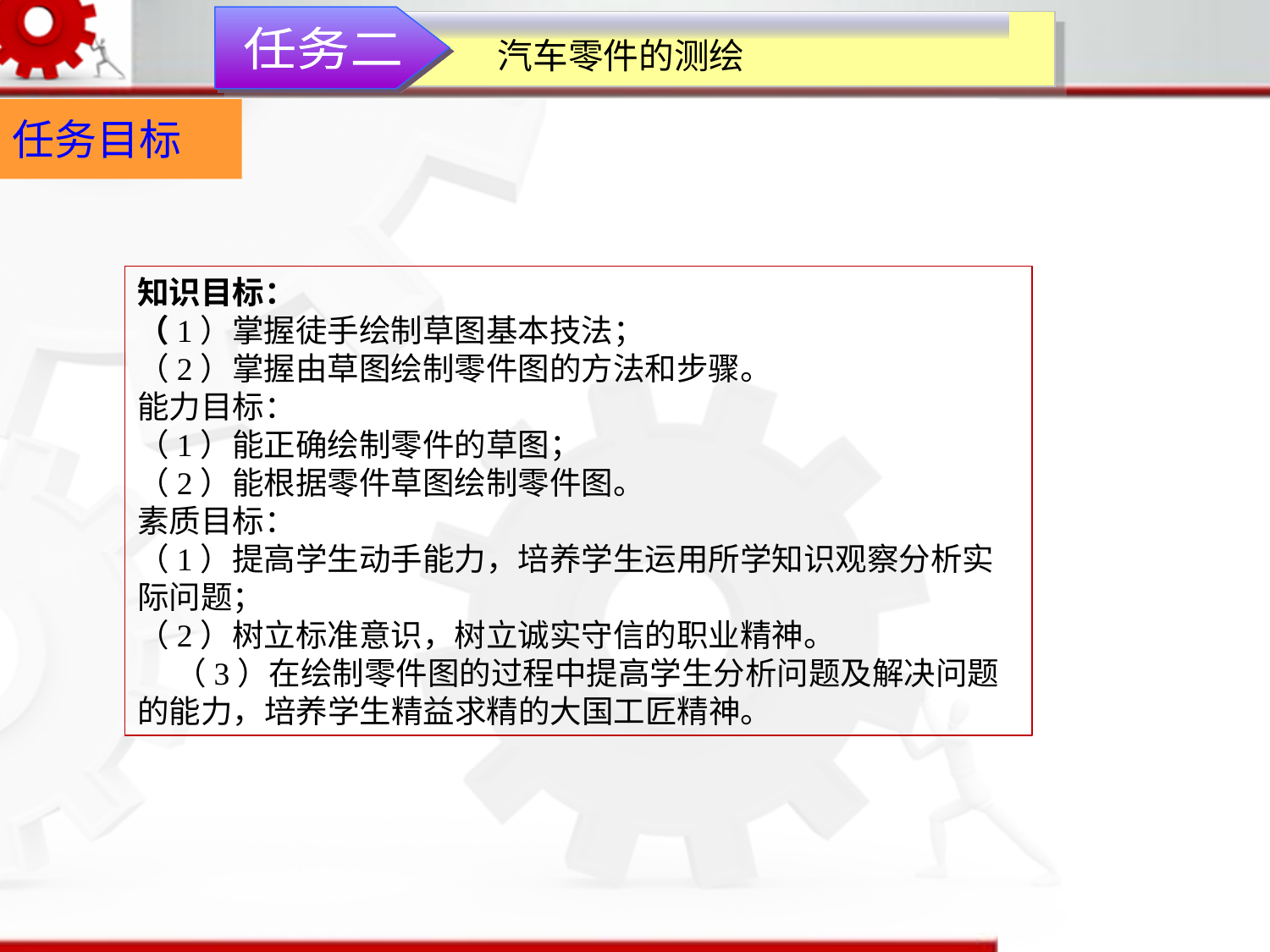

任务二
汽车零件的测绘
任务目标
知识目标：（1）掌握徒手绘制草图基本技法；（2）掌握由草图绘制零件图的方法和步骤。能力目标：（1）能正确绘制零件的草图；（2）能根据零件草图绘制零件图。素质目标：（1）提高学生动手能力，培养学生运用所学知识观察分析实际问题；（2）树立标准意识，树立诚实守信的职业精神。（3）在绘制零件图的过程中提高学生分析问题及解决问题的能力，培养学生精益求精的大国工匠精神。